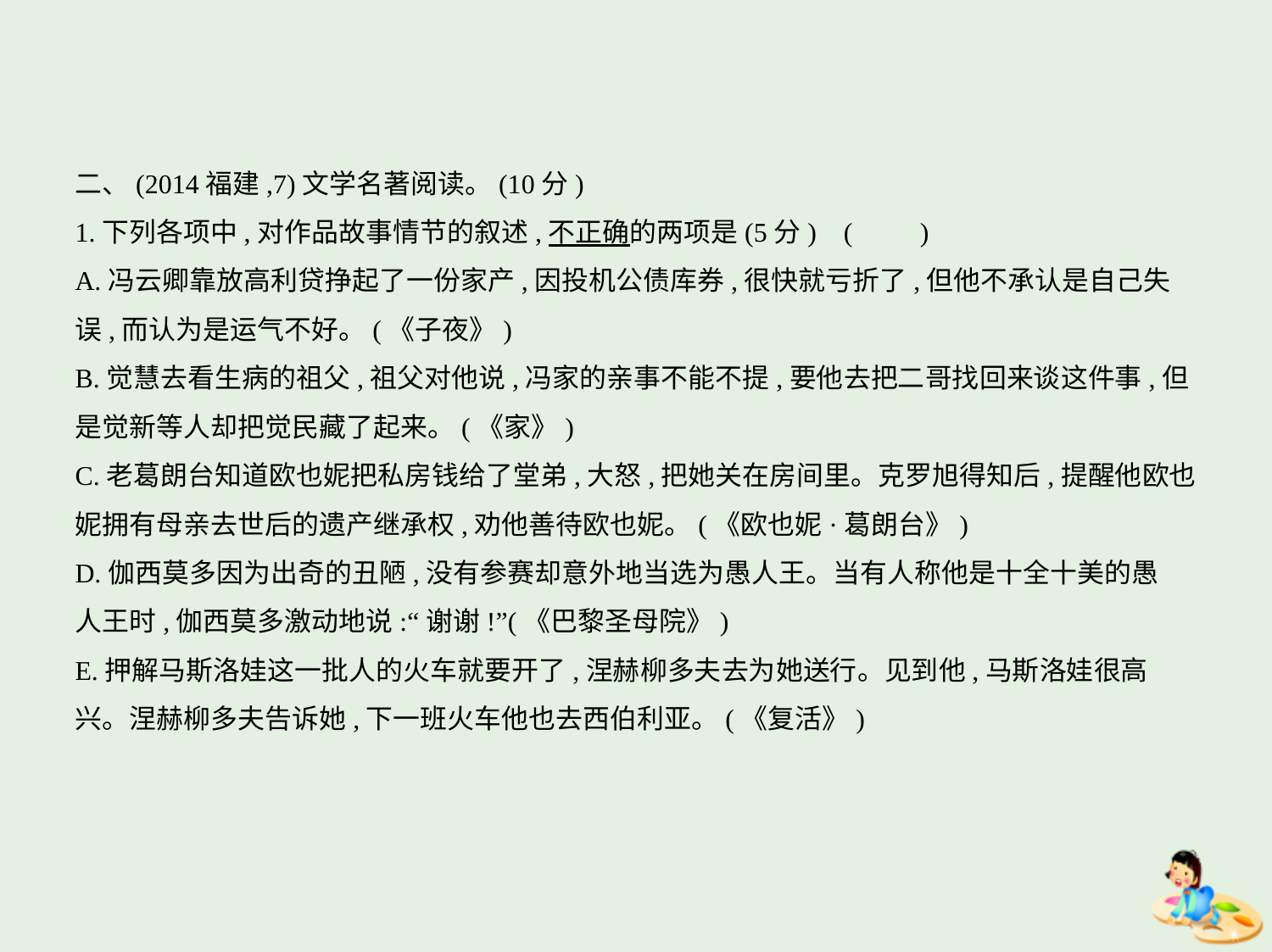

二、(2014福建,7)文学名著阅读。(10分)
1.下列各项中,对作品故事情节的叙述,不正确的两项是(5分) (　　)
A.冯云卿靠放高利贷挣起了一份家产,因投机公债库券,很快就亏折了,但他不承认是自己失
误,而认为是运气不好。(《子夜》)
B.觉慧去看生病的祖父,祖父对他说,冯家的亲事不能不提,要他去把二哥找回来谈这件事,但
是觉新等人却把觉民藏了起来。(《家》)
C.老葛朗台知道欧也妮把私房钱给了堂弟,大怒,把她关在房间里。克罗旭得知后,提醒他欧也
妮拥有母亲去世后的遗产继承权,劝他善待欧也妮。(《欧也妮·葛朗台》)
D.伽西莫多因为出奇的丑陋,没有参赛却意外地当选为愚人王。当有人称他是十全十美的愚
人王时,伽西莫多激动地说:“谢谢!”(《巴黎圣母院》)
E.押解马斯洛娃这一批人的火车就要开了,涅赫柳多夫去为她送行。见到他,马斯洛娃很高
兴。涅赫柳多夫告诉她,下一班火车他也去西伯利亚。(《复活》)